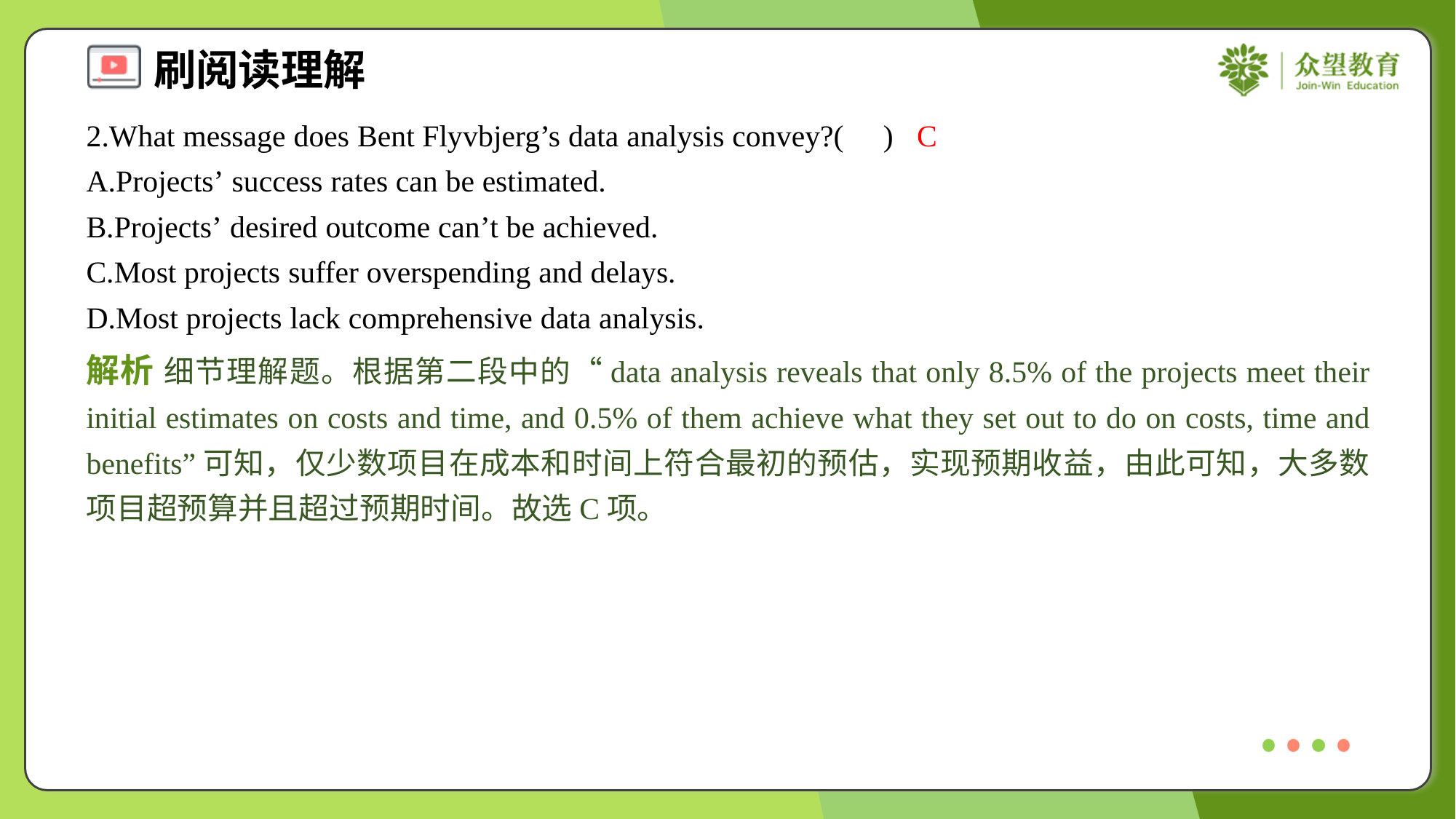

2.What message does Bent Flyvbjerg’s data analysis convey?(     )
C
A.Projects’ success rates can be estimated.
B.Projects’ desired outcome can’t be achieved.
C.Most projects suffer overspending and delays.
D.Most projects lack comprehensive data analysis.
解析 细节理解题。根据第二段中的“data analysis reveals that only 8.5% of the projects meet their initial estimates on costs and time, and 0.5% of them achieve what they set out to do on costs, time and benefits”可知，仅少数项目在成本和时间上符合最初的预估，实现预期收益，由此可知，大多数项目超预算并且超过预期时间。故选C项。